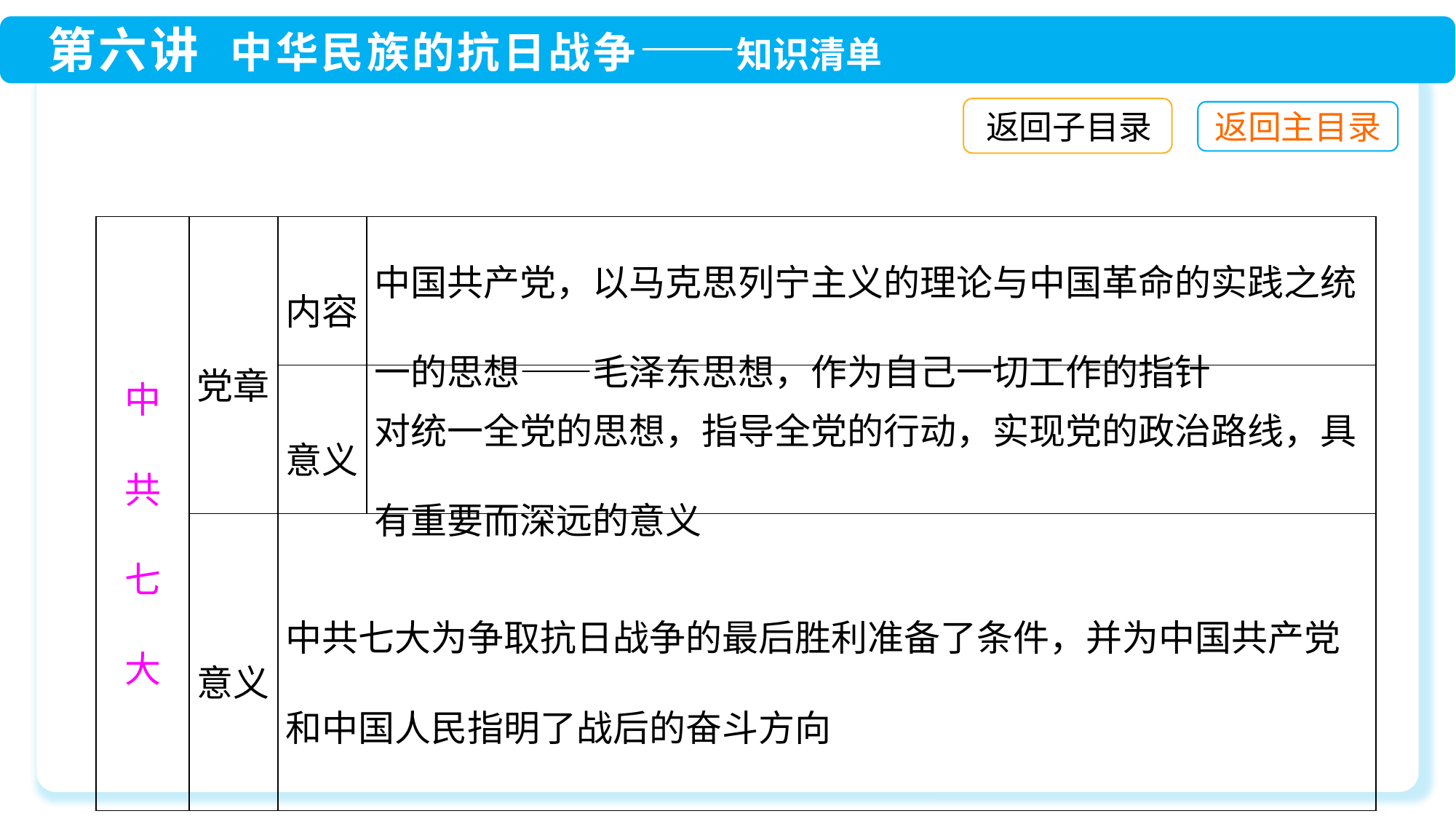

返回子目录
| 中 共 七 大 | 党章 | 内容 | 中国共产党，以马克思列宁主义的理论与中国革命的实践之统一的思想——毛泽东思想，作为自己一切工作的指针 |
| --- | --- | --- | --- |
|  |  | 意义 | 对统一全党的思想，指导全党的行动，实现党的政治路线，具有重要而深远的意义 |
|  | 意义 | 中共七大为争取抗日战争的最后胜利准备了条件，并为中国共产党和中国人民指明了战后的奋斗方向 |  |